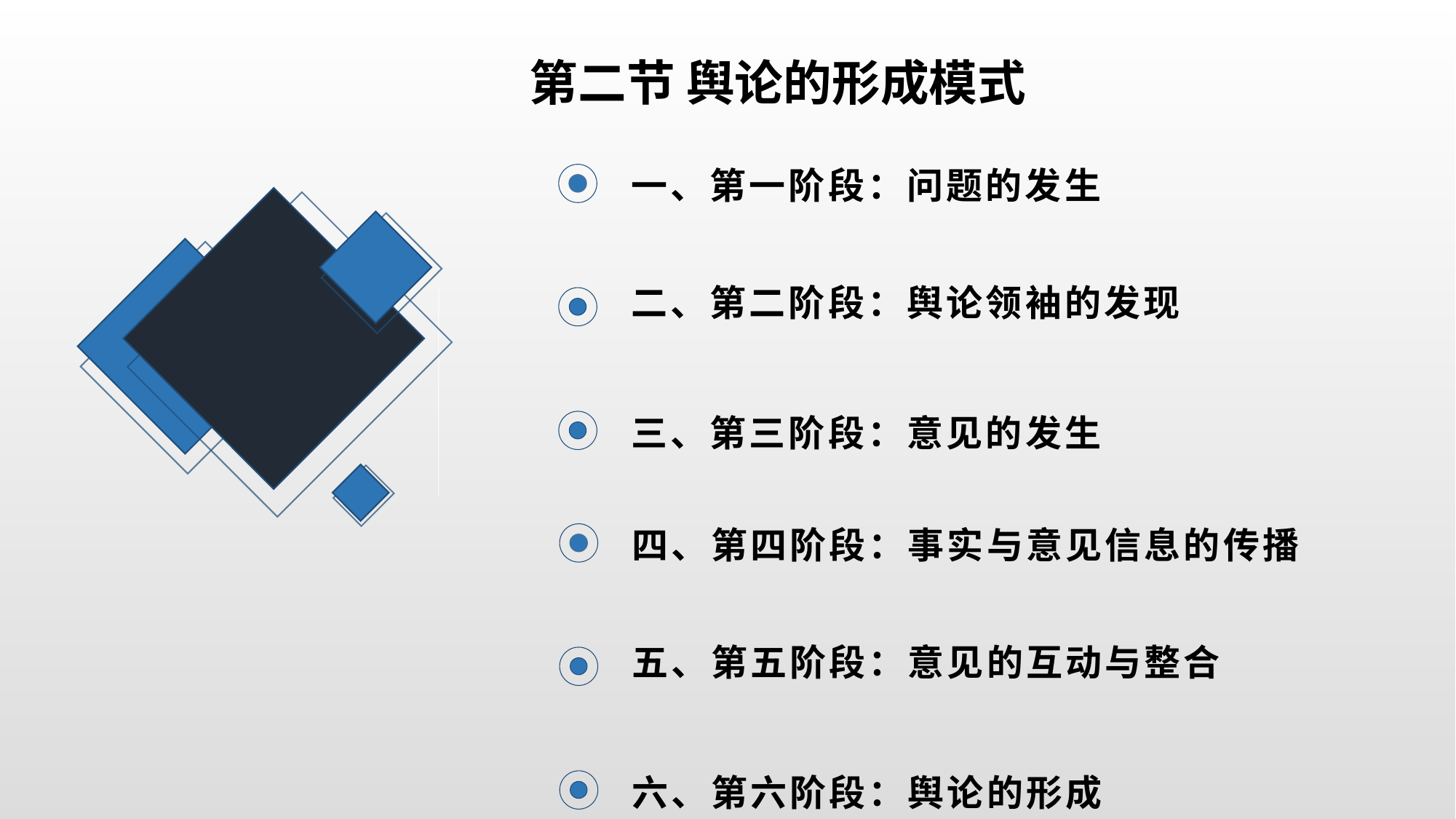

第二节 舆论的形成模式
一、第一阶段：问题的发生

二、第二阶段：舆论领袖的发现

三、第三阶段：意见的发生

四、第四阶段：事实与意见信息的传播

五、第五阶段：意见的互动与整合

六、第六阶段：舆论的形成